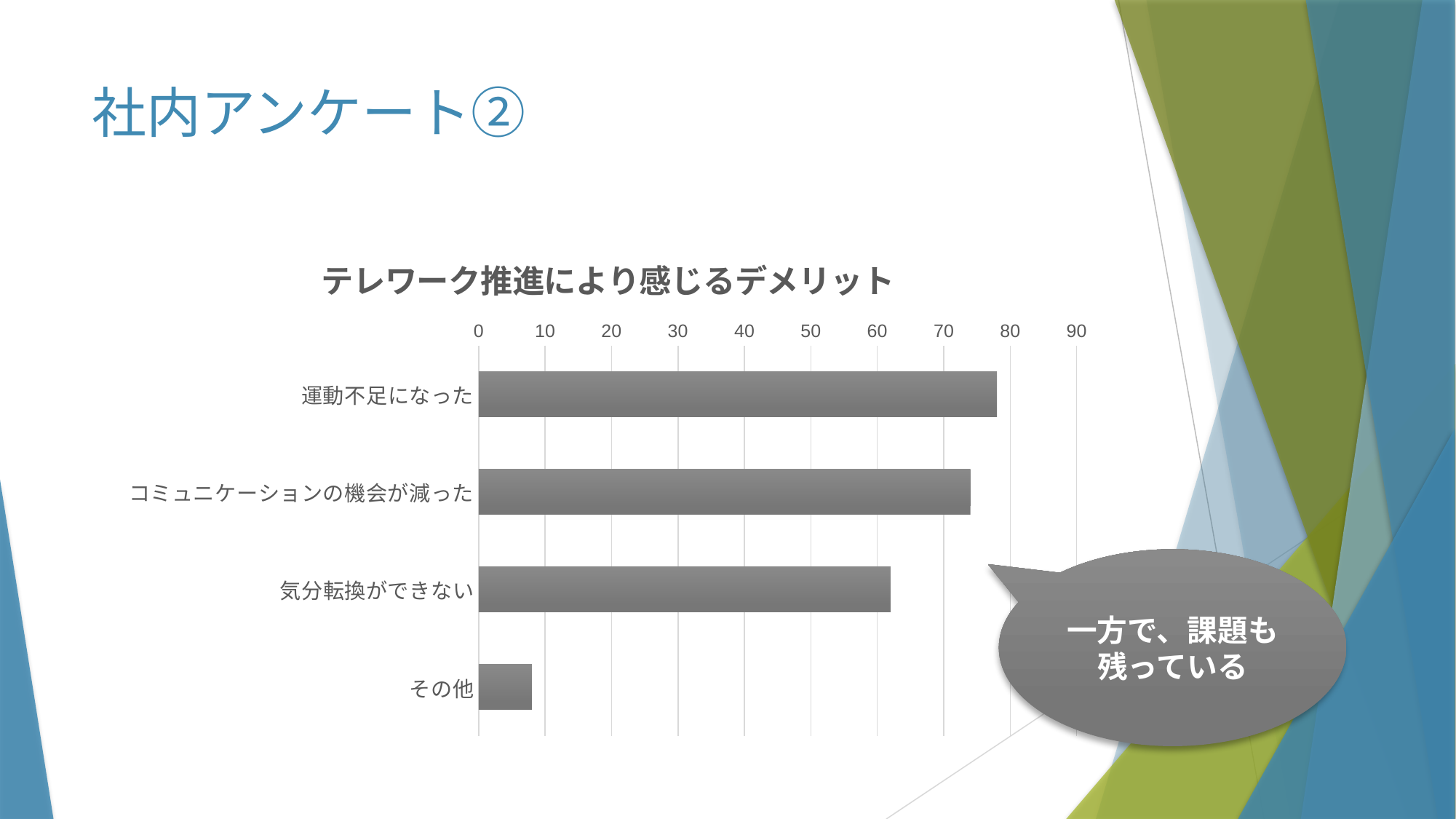

# 社内アンケート②

### Chart:

| Category | テレワーク推進により感じるデメリット |
|---|---|
| 運動不足になった | 78.0 |
| コミュニケーションの機会が減った | 74.0 |
| 気分転換ができない | 62.0 |
| その他 | 8.0 |
一方で、課題も
残っている